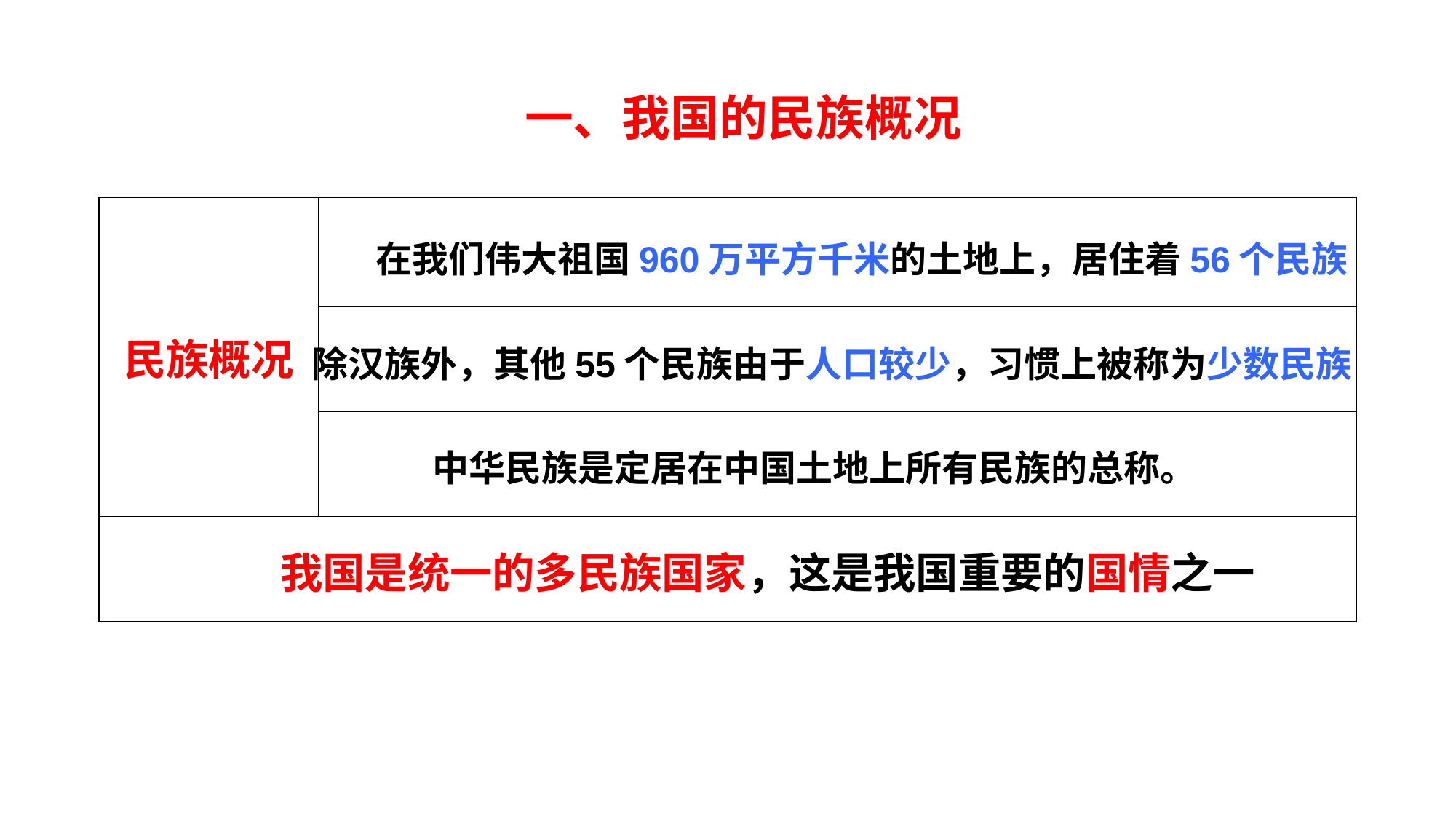

一、我国的民族概况
| 民族概况 |  |
| --- | --- |
|  |  |
|  |  |
|  |  |
在我们伟大祖国960万平方千米的土地上，居住着56个民族
除汉族外，其他55个民族由于人口较少，习惯上被称为少数民族
中华民族是定居在中国土地上所有民族的总称。
我国是统一的多民族国家，这是我国重要的国情之一